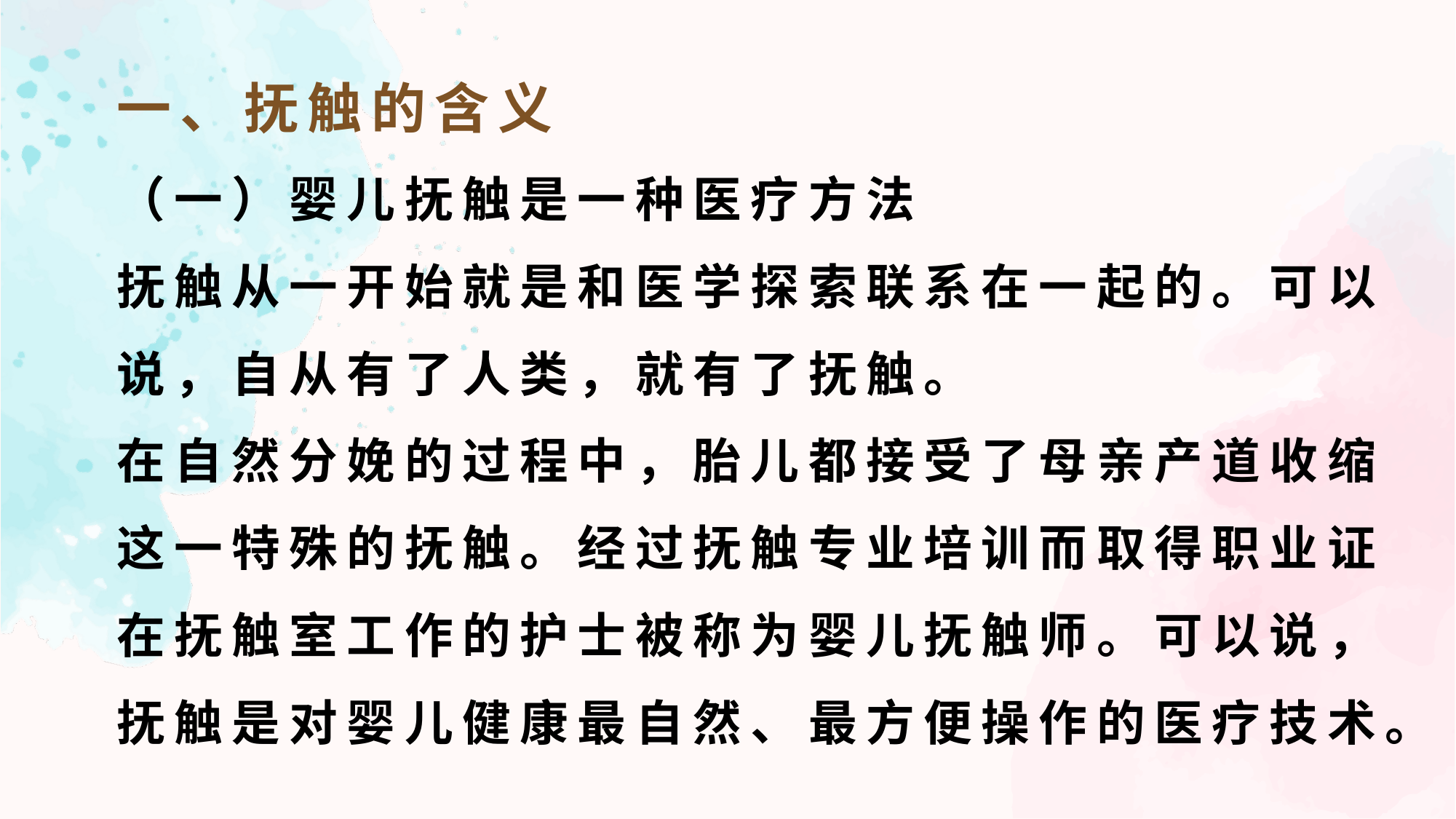

一、抚触的含义
（一）婴儿抚触是一种医疗方法
抚触从一开始就是和医学探索联系在一起的。可以说，自从有了人类，就有了抚触。
在自然分娩的过程中，胎儿都接受了母亲产道收缩这一特殊的抚触。经过抚触专业培训而取得职业证在抚触室工作的护士被称为婴儿抚触师。可以说，抚触是对婴儿健康最自然、最方便操作的医疗技术。